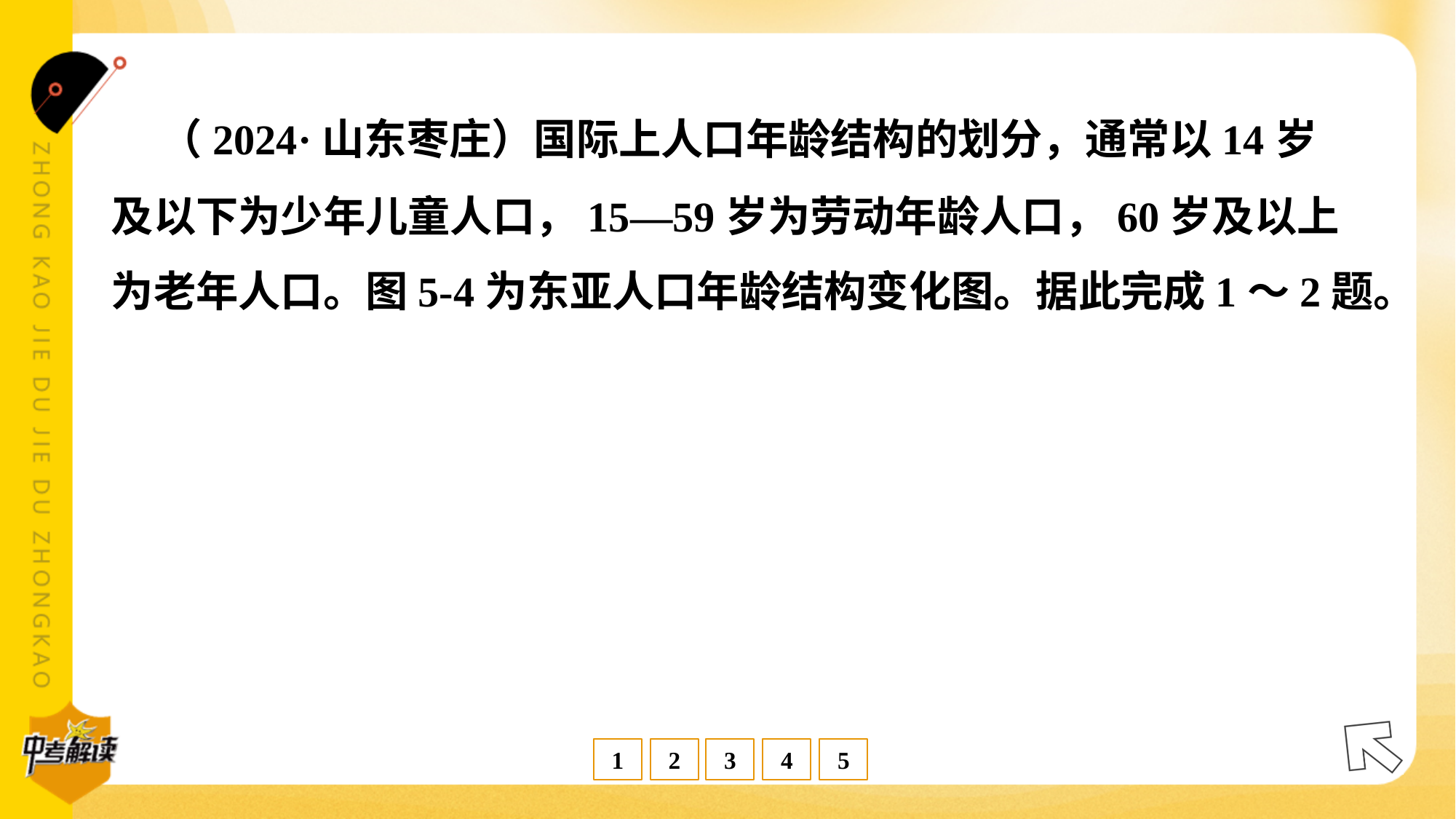

（2024·山东枣庄）国际上人口年龄结构的划分，通常以14岁
及以下为少年儿童人口，15—59岁为劳动年龄人口，60岁及以上
为老年人口。图5-4为东亚人口年龄结构变化图。据此完成1～2题。